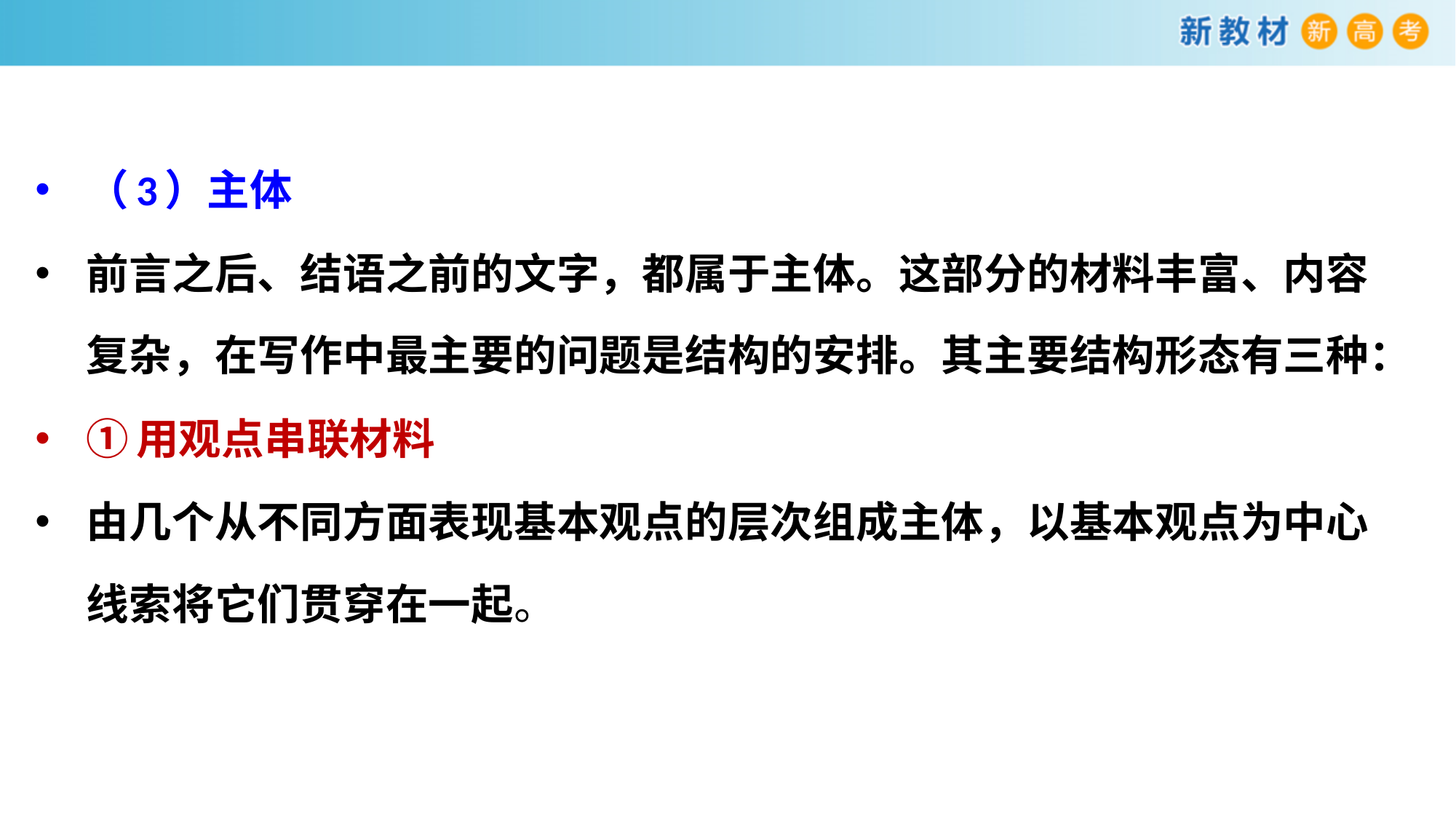

（3）主体
前言之后、结语之前的文字，都属于主体。这部分的材料丰富、内容复杂，在写作中最主要的问题是结构的安排。其主要结构形态有三种：
①用观点串联材料
由几个从不同方面表现基本观点的层次组成主体，以基本观点为中心线索将它们贯穿在一起。